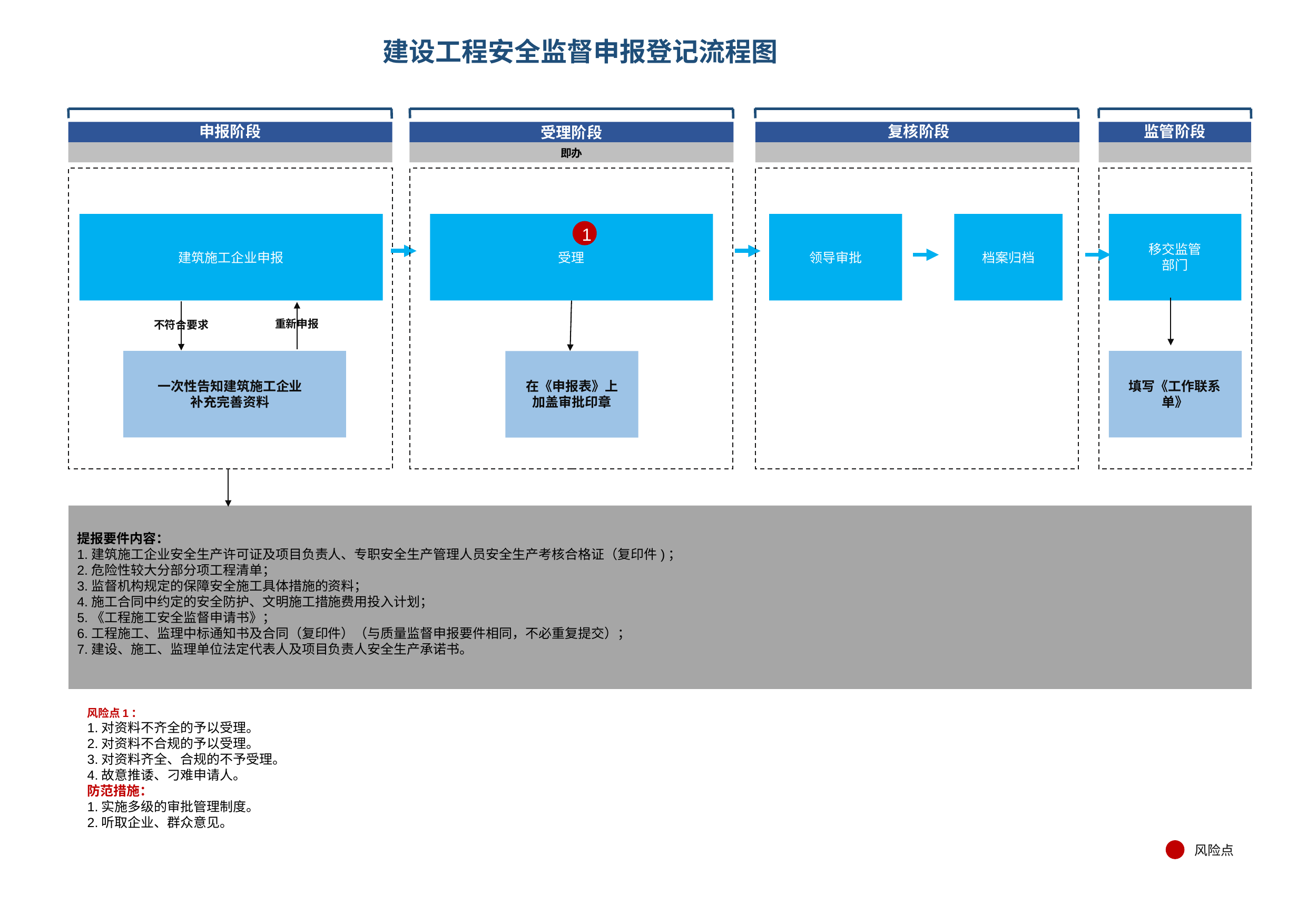

# 建设工程安全监督申报登记流程图
申报阶段
复核阶段
监管阶段
受理阶段

即办

1

移交监管部门
XXXXX
XXXXX
XXXXX
XXXXX
建筑施工企业申报
受理
领导审批
档案归档
重新申报
不符合要求

填写《工作联系单》
一次性告知建筑施工企业补充完善资料
在《申报表》上加盖审批印章

提报要件内容：
1.建筑施工企业安全生产许可证及项目负责人、专职安全生产管理人员安全生产考核合格证（复印件)；
2.危险性较大分部分项工程清单；
3.监督机构规定的保障安全施工具体措施的资料；
4.施工合同中约定的安全防护、文明施工措施费用投入计划；
5.《工程施工安全监督申请书》；
6.工程施工、监理中标通知书及合同（复印件）（与质量监督申报要件相同，不必重复提交）；
7.建设、施工、监理单位法定代表人及项目负责人安全生产承诺书。

风险点1：
1.对资料不齐全的予以受理。
2.对资料不合规的予以受理。
3.对资料齐全、合规的不予受理。
4.故意推诿、刁难申请人。
防范措施：
1.实施多级的审批管理制度。
2.听取企业、群众意见。
风险点